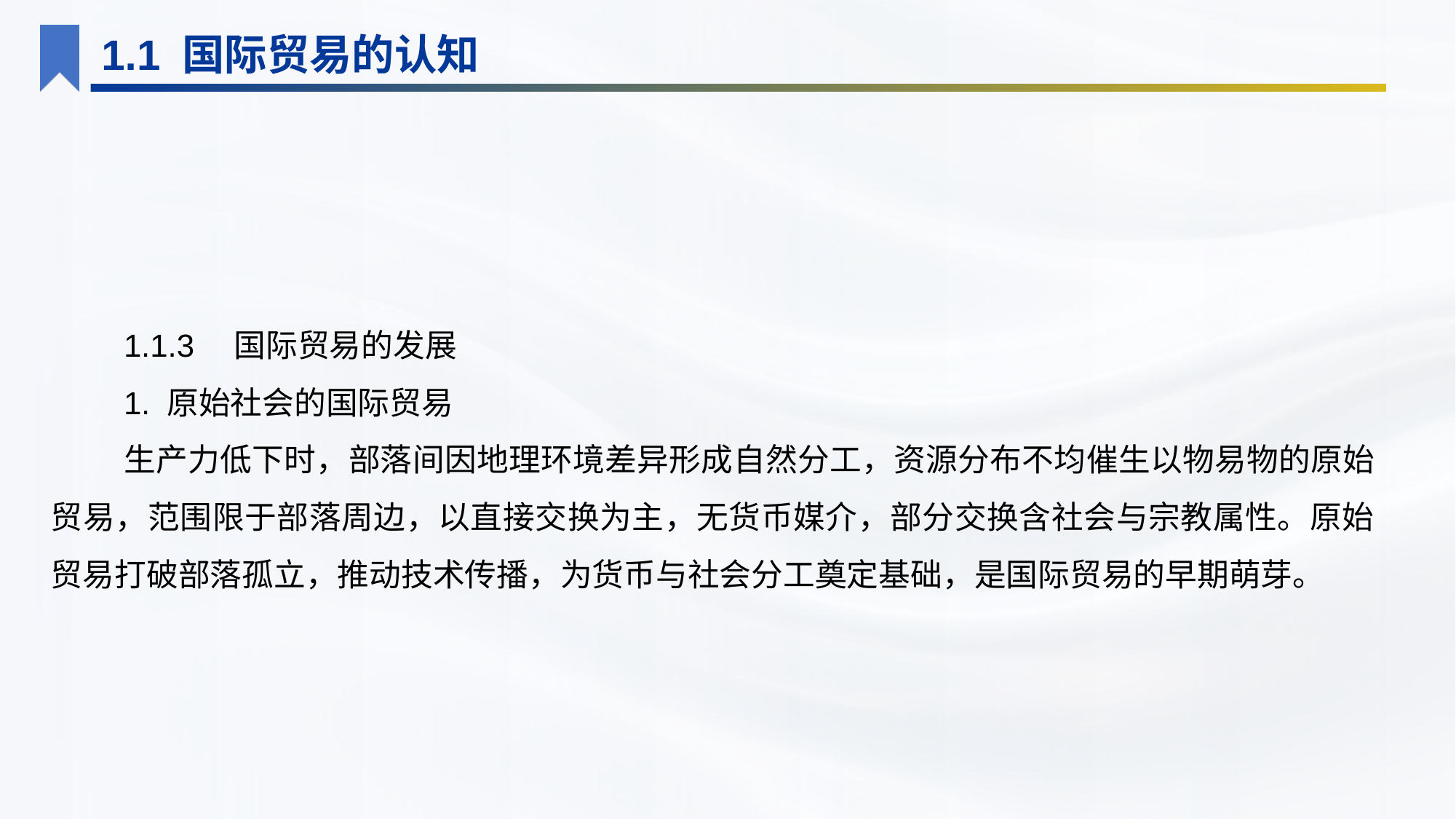

1.1 国际贸易的认知
1.1.3　国际贸易的发展
1. 原始社会的国际贸易
生产力低下时，部落间因地理环境差异形成自然分工，资源分布不均催生以物易物的原始贸易，范围限于部落周边，以直接交换为主，无货币媒介，部分交换含社会与宗教属性。原始贸易打破部落孤立，推动技术传播，为货币与社会分工奠定基础，是国际贸易的早期萌芽。